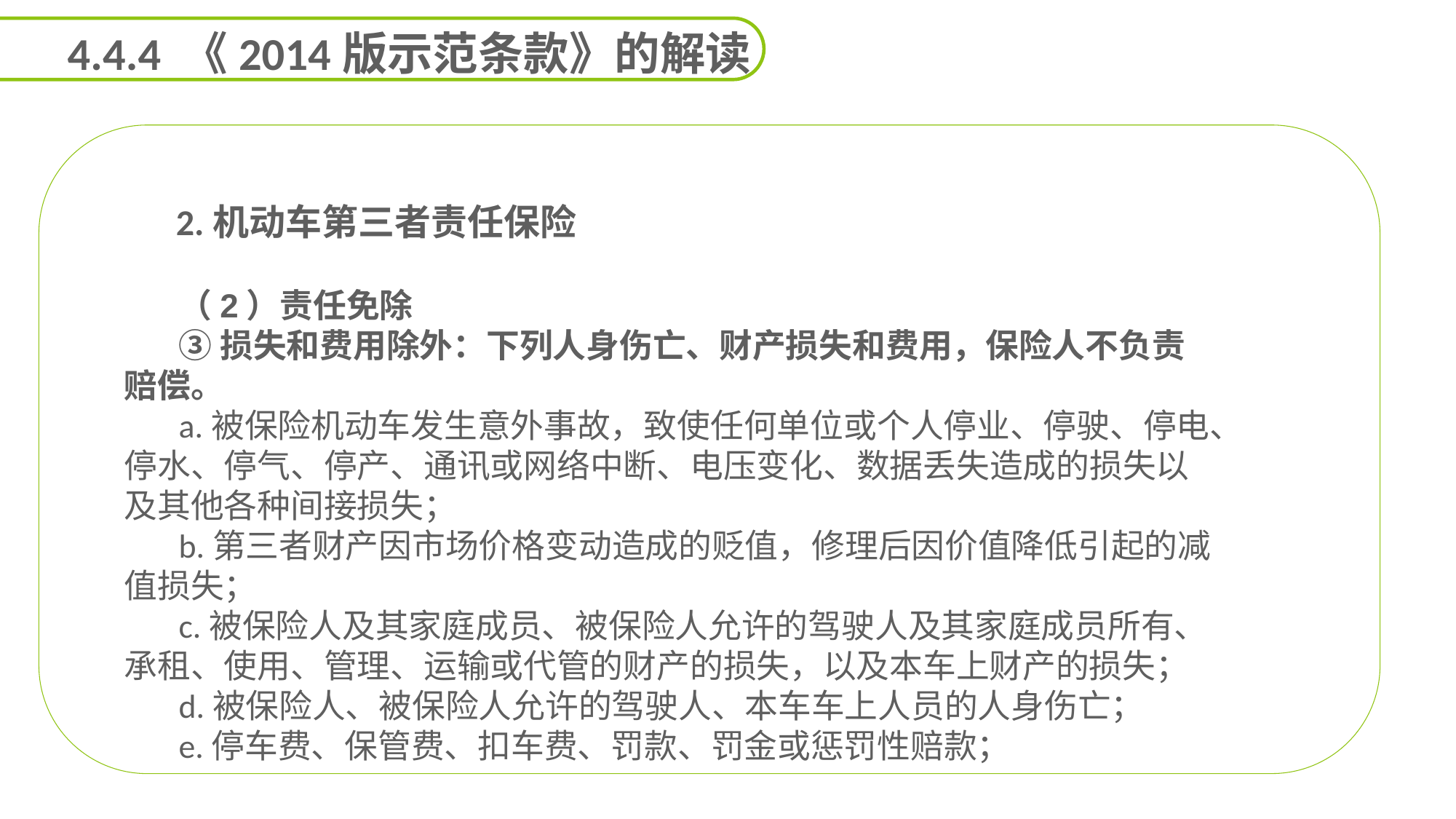

4.4.4 《2014版示范条款》的解读

     2.机动车第三者责任保险

（2）责任免除
③损失和费用除外：下列人身伤亡、财产损失和费用，保险人不负责赔偿。
a.被保险机动车发生意外事故，致使任何单位或个人停业、停驶、停电、停水、停气、停产、通讯或网络中断、电压变化、数据丢失造成的损失以及其他各种间接损失；
b.第三者财产因市场价格变动造成的贬值，修理后因价值降低引起的减值损失；
c.被保险人及其家庭成员、被保险人允许的驾驶人及其家庭成员所有、承租、使用、管理、运输或代管的财产的损失，以及本车上财产的损失；
d.被保险人、被保险人允许的驾驶人、本车车上人员的人身伤亡；
e.停车费、保管费、扣车费、罚款、罚金或惩罚性赔款；
能力
目标
延迟符